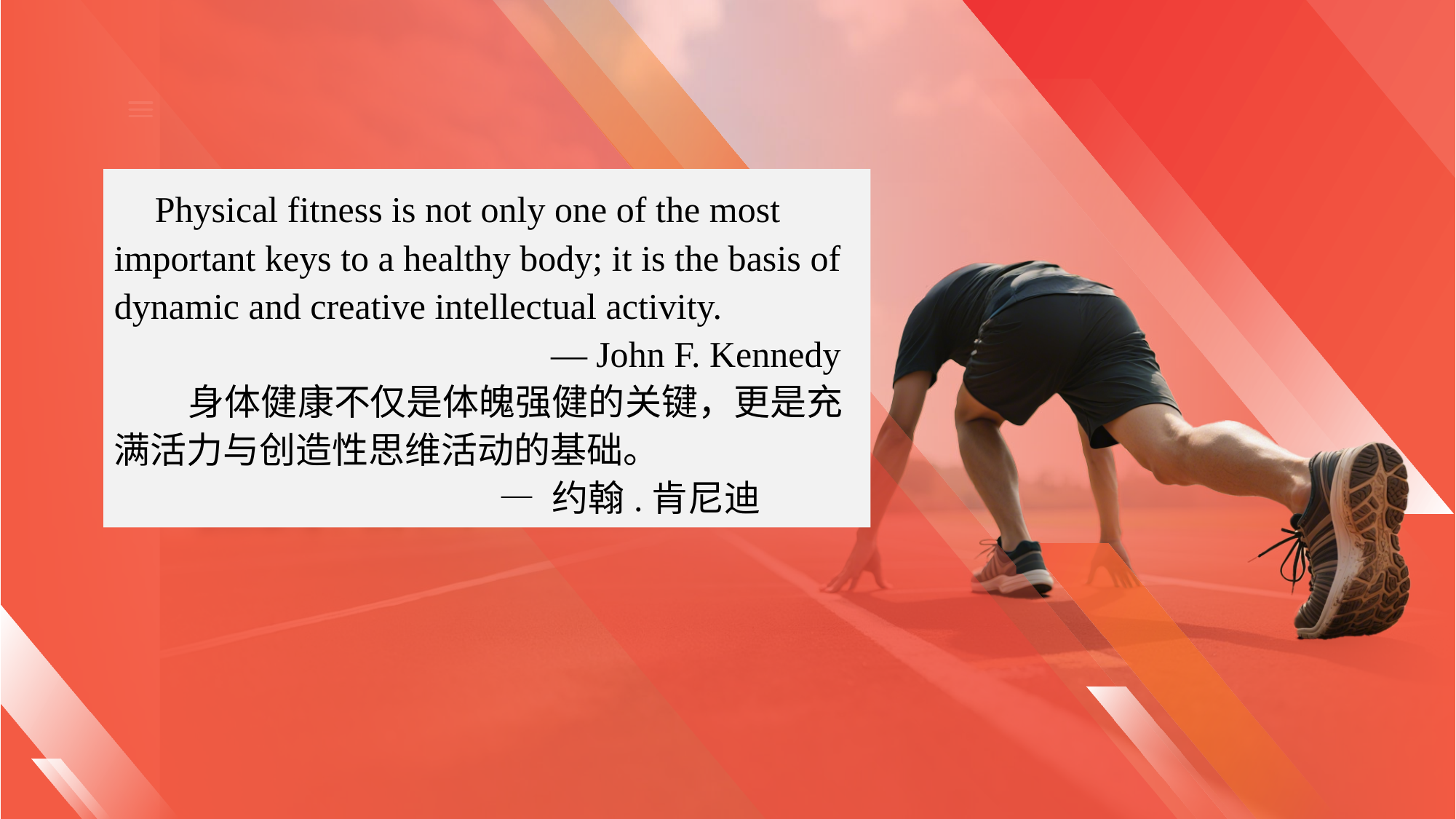

Physical fitness is not only one of the most important keys to a healthy body; it is the basis of dynamic and creative intellectual activity.
                                                — John F. Kennedy
        身体健康不仅是体魄强健的关键，更是充满活力与创造性思维活动的基础。
                                               — 约翰.肯尼迪